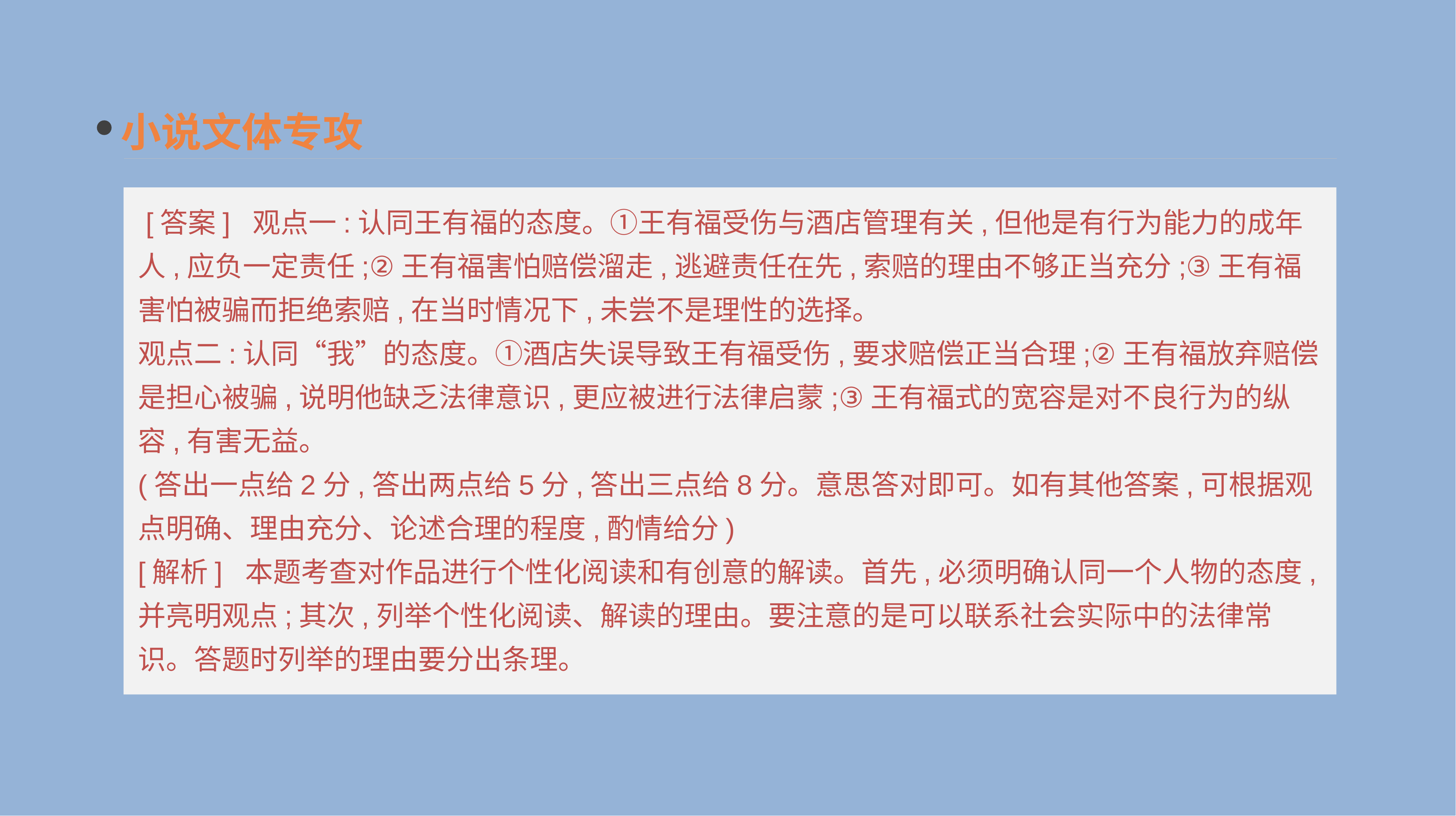

小说文体专攻

 [答案]  观点一:认同王有福的态度。①王有福受伤与酒店管理有关,但他是有行为能力的成年人,应负一定责任;②王有福害怕赔偿溜走,逃避责任在先,索赔的理由不够正当充分;③王有福害怕被骗而拒绝索赔,在当时情况下,未尝不是理性的选择。
观点二:认同“我”的态度。①酒店失误导致王有福受伤,要求赔偿正当合理;②王有福放弃赔偿是担心被骗,说明他缺乏法律意识,更应被进行法律启蒙;③王有福式的宽容是对不良行为的纵容,有害无益。
(答出一点给2分,答出两点给5分,答出三点给8分。意思答对即可。如有其他答案,可根据观点明确、理由充分、论述合理的程度,酌情给分)
[解析]  本题考查对作品进行个性化阅读和有创意的解读。首先,必须明确认同一个人物的态度,并亮明观点;其次,列举个性化阅读、解读的理由。要注意的是可以联系社会实际中的法律常识。答题时列举的理由要分出条理。